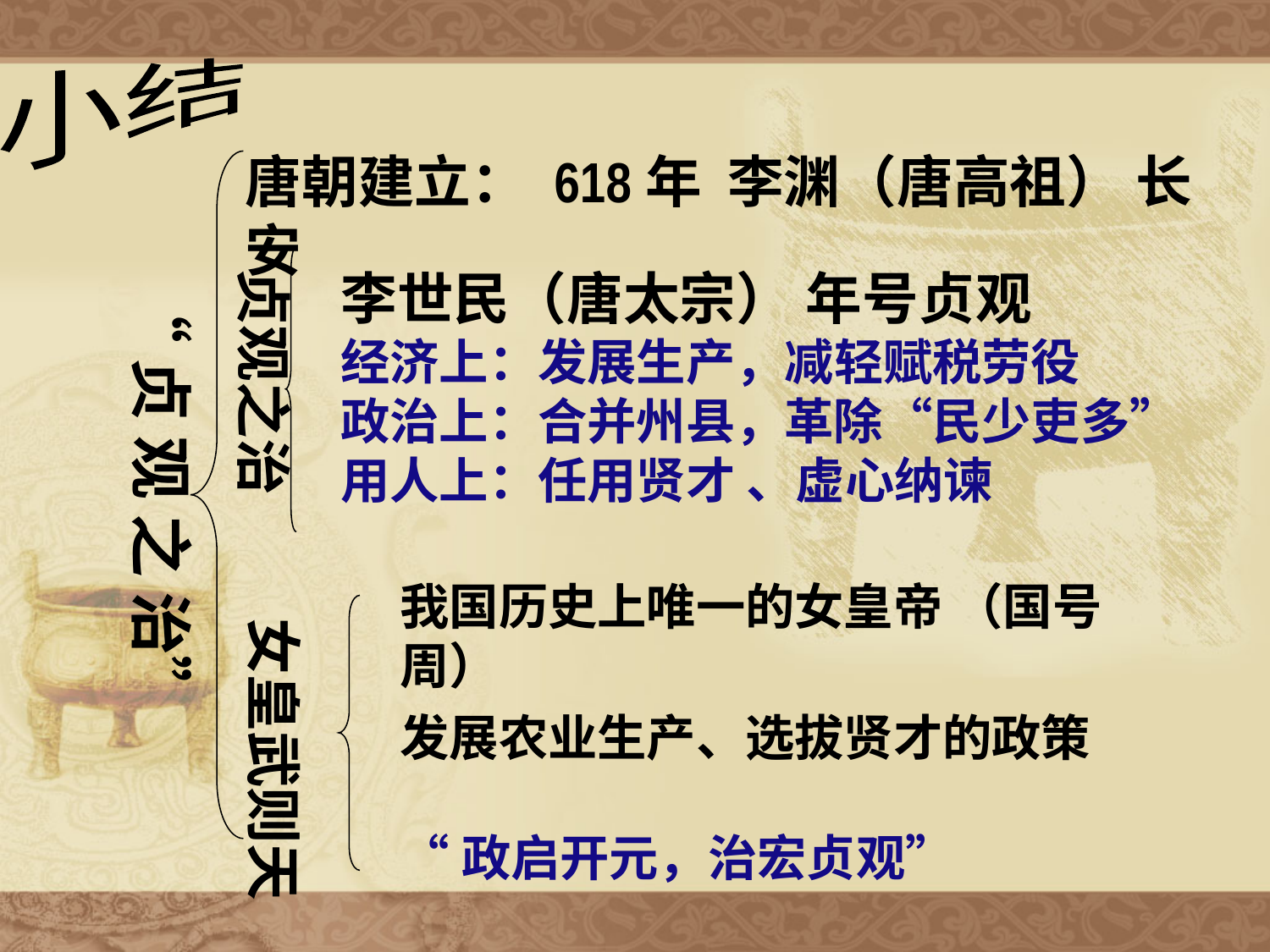

小结
唐朝建立： 618年  李渊（唐高祖） 长安

贞观之治
李世民（唐太宗） 年号贞观
经济上：发展生产，减轻赋税劳役
政治上：合并州县，革除“民少吏多”
用人上：任用贤才 、虚心纳谏
“贞 观 之 治”
我国历史上唯一的女皇帝 （国号周）

女皇武则天
发展农业生产、选拔贤才的政策
“政启开元，治宏贞观”